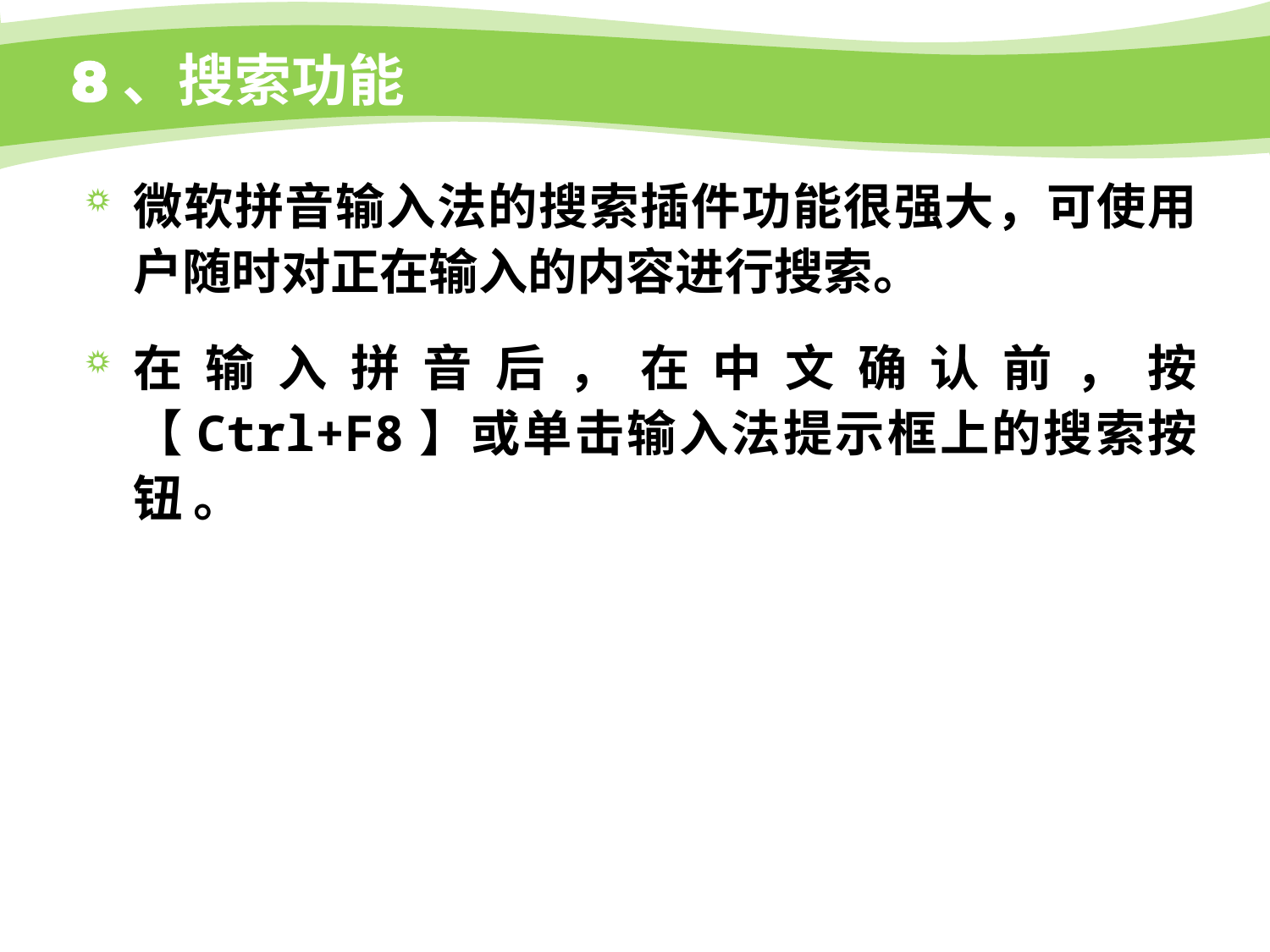

# 8、搜索功能
微软拼音输入法的搜索插件功能很强大，可使用户随时对正在输入的内容进行搜索。
在输入拼音后，在中文确认前，按【Ctrl+F8】或单击输入法提示框上的搜索按钮 。